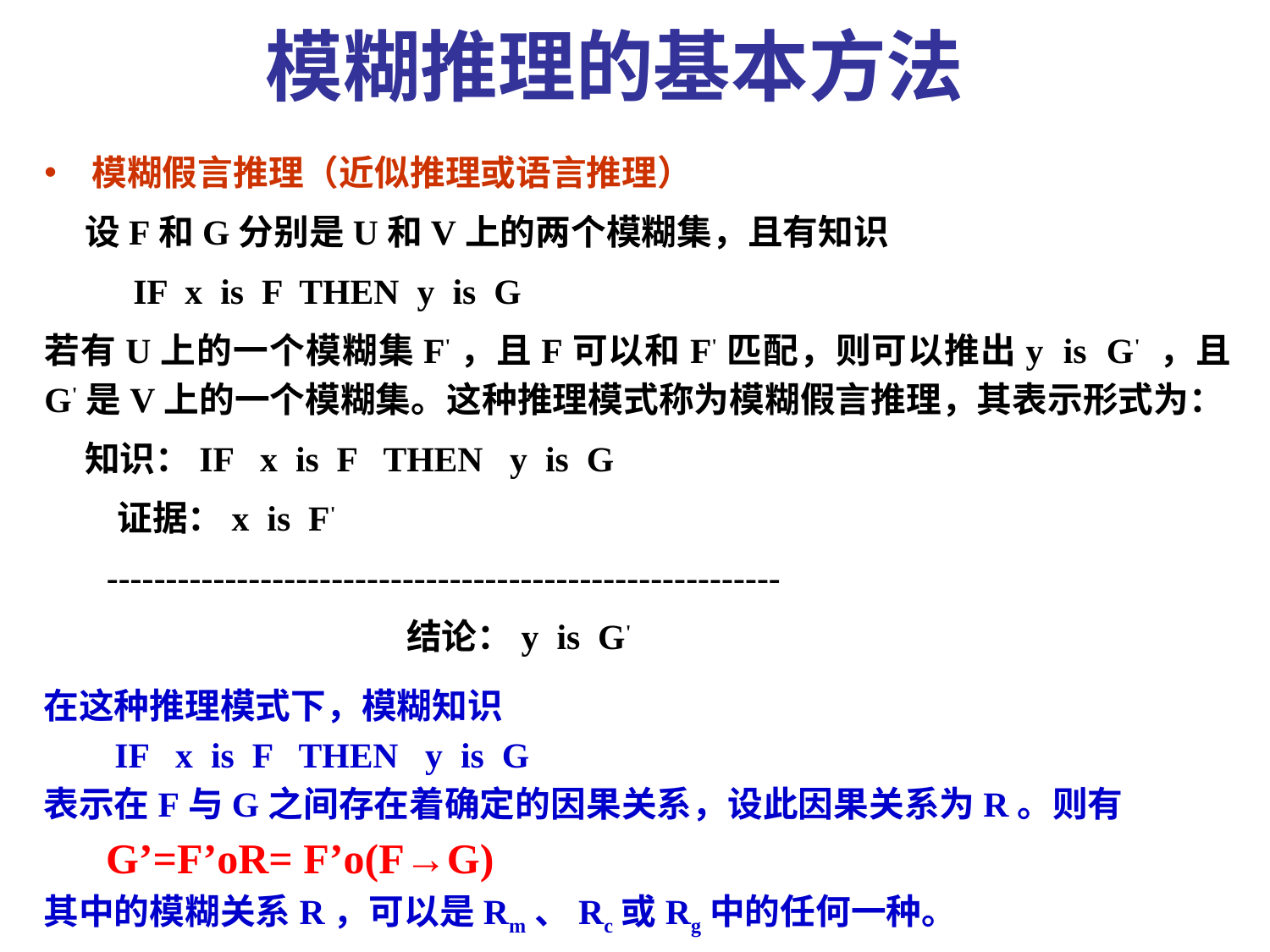

模糊推理的基本方法
模糊假言推理（近似推理或语言推理）
    设F和G分别是U和V上的两个模糊集，且有知识
          IF  x  is  F  THEN  y  is  G
若有U上的一个模糊集F'，且F可以和F'匹配，则可以推出y  is  G' ，且G'是V上的一个模糊集。这种推理模式称为模糊假言推理，其表示形式为：
    知识：IF   x  is  F   THEN   y  is  G
        证据：x  is  F'
       ---------------------------------------------------------
                                            结论：y  is  G'
在这种推理模式下，模糊知识
        IF   x  is  F   THEN   y  is  G
表示在F与G之间存在着确定的因果关系，设此因果关系为R。则有
       G’=F’οR= F’ο(F→G)
其中的模糊关系R，可以是Rm、Rc或Rg中的任何一种。